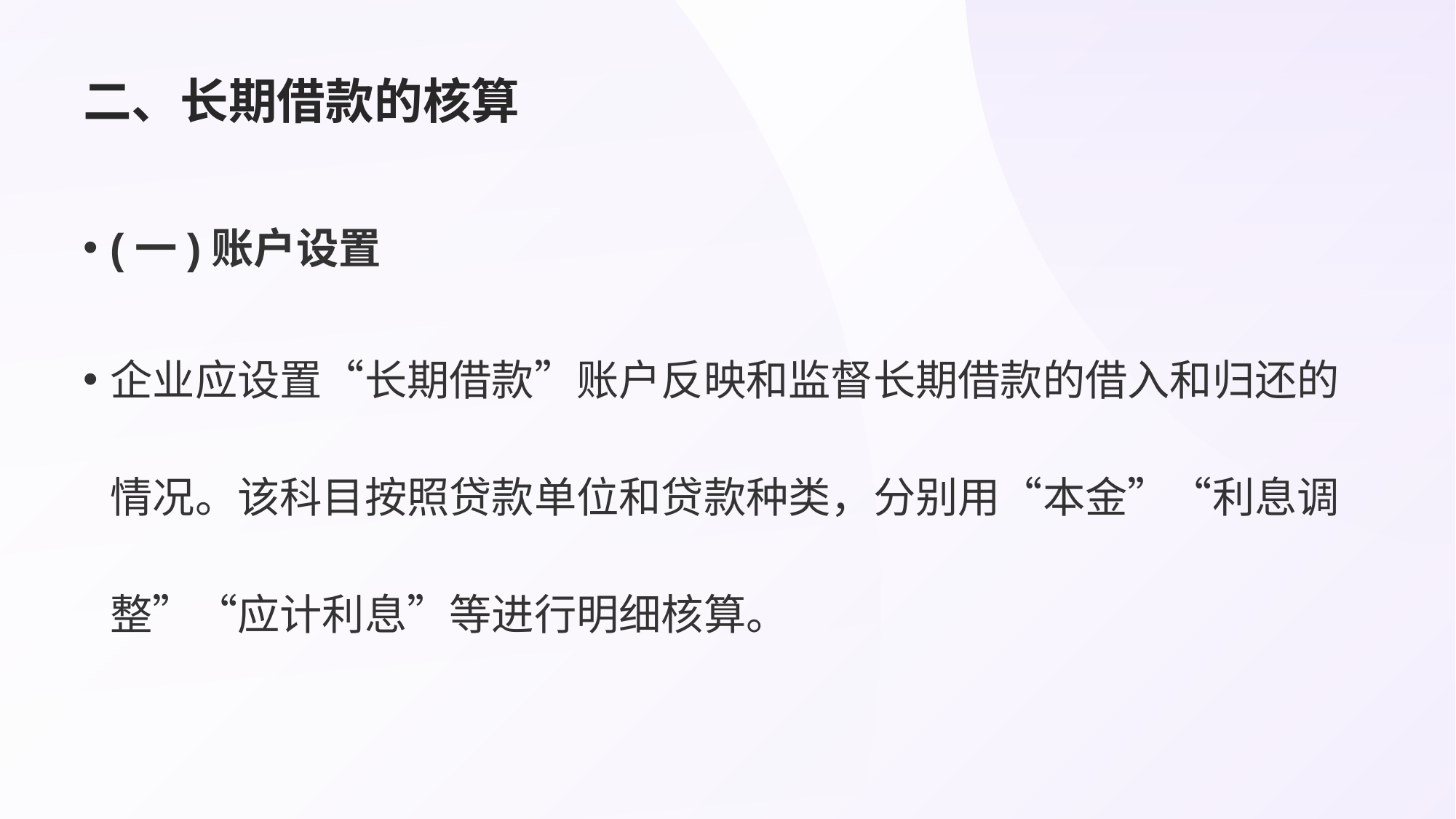

# 二、长期借款的核算
(一)账户设置
企业应设置“长期借款”账户反映和监督长期借款的借入和归还的情况。该科目按照贷款单位和贷款种类，分别用“本金”“利息调整”“应计利息”等进行明细核算。